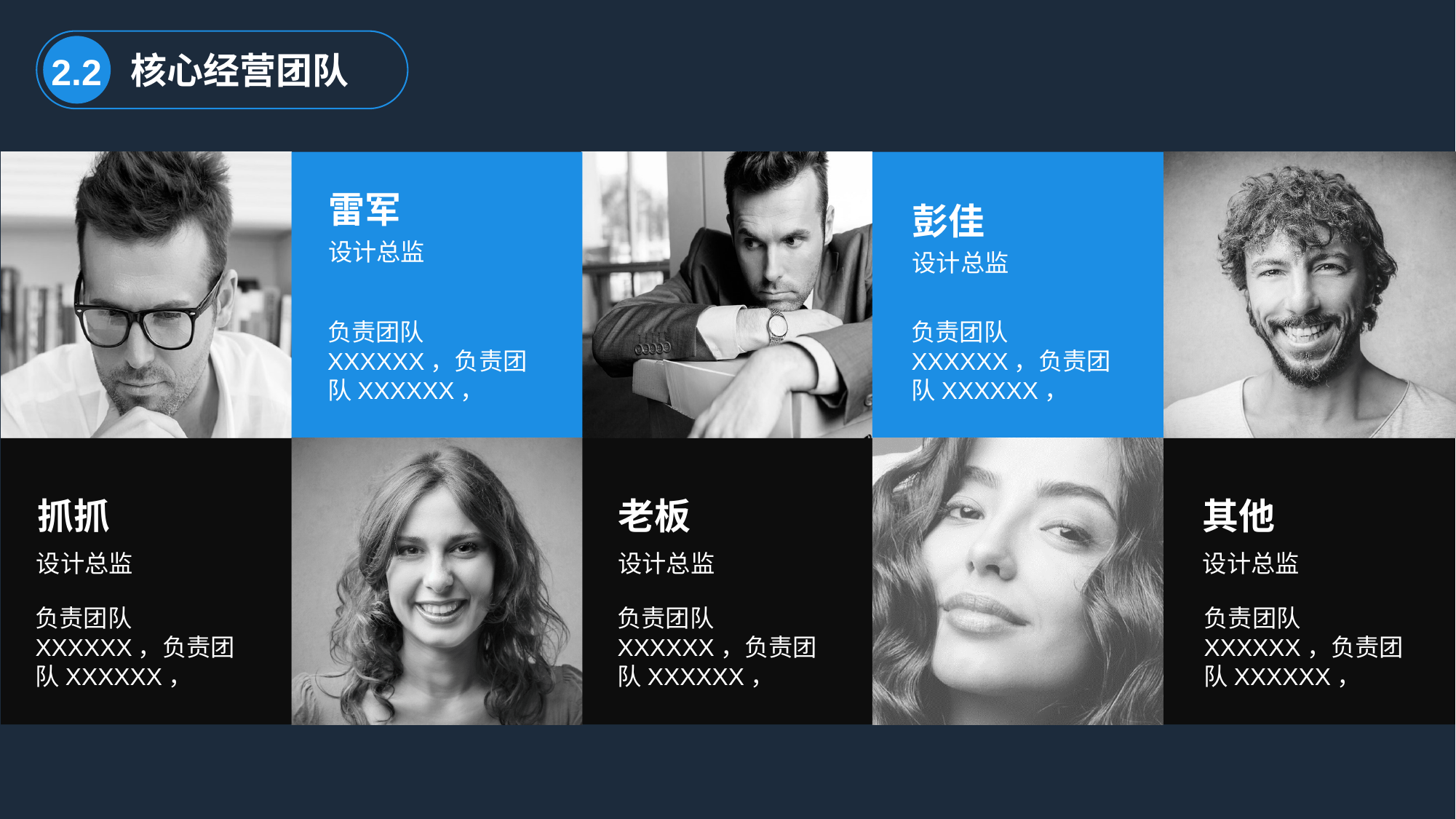

核心经营团队
2.2

雷军
彭佳
设计总监
设计总监
负责团队XXXXXX，负责团队XXXXXX，

负责团队XXXXXX，负责团队XXXXXX，

抓抓
老板
其他
设计总监
设计总监
设计总监
负责团队XXXXXX，负责团队XXXXXX，

负责团队XXXXXX，负责团队XXXXXX，

负责团队XXXXXX，负责团队XXXXXX，